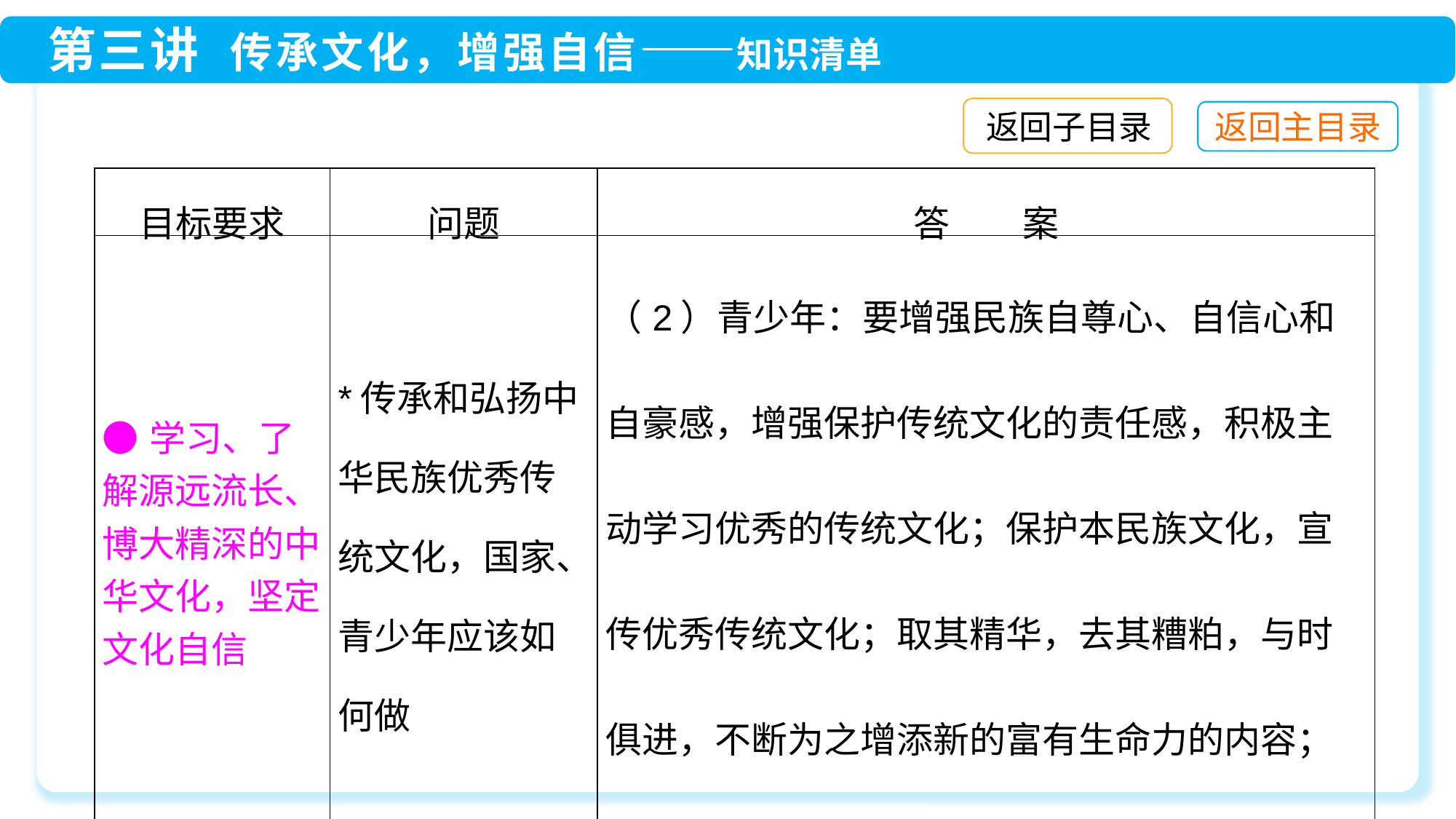

返回子目录
| 目标要求 | 问题 | 答　　案 |
| --- | --- | --- |
| ●学习、了解源远流长、博大精深的中华文化，坚定文化自信 | \*传承和弘扬中华民族优秀传统文化，国家、青少年应该如何做 | （2）青少年：要增强民族自尊心、自信心和自豪感，增强保护传统文化的责任感，积极主动学习优秀的传统文化；保护本民族文化，宣传优秀传统文化；取其精华，去其糟粕，与时俱进，不断为之增添新的富有生命力的内容；发现破坏传统文化的行为要及时予以制止或举报 |